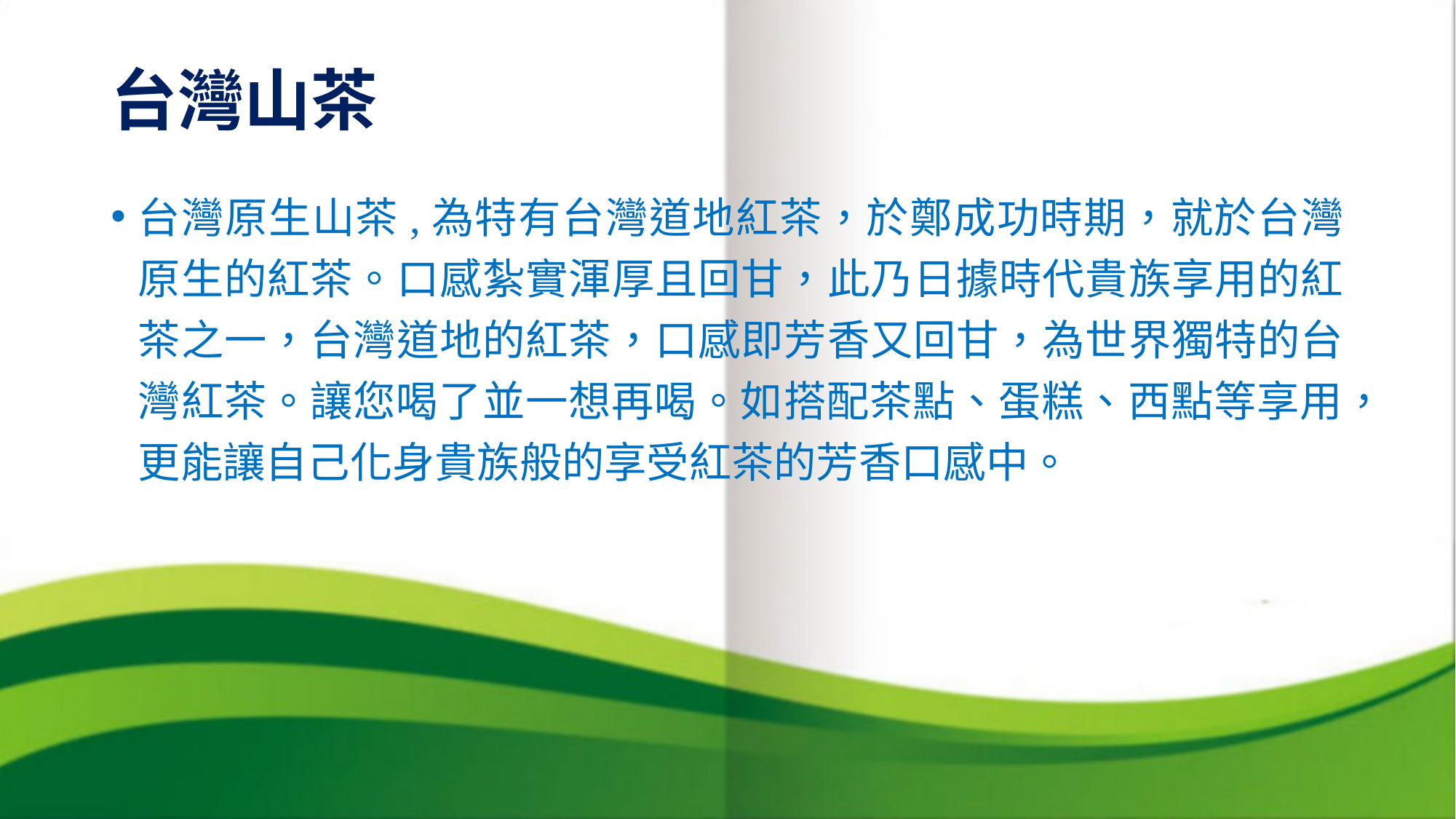

# 台灣山茶
台灣原生山茶,為特有台灣道地紅茶，於鄭成功時期，就於台灣原生的紅茶。口感紮實渾厚且回甘，此乃日據時代貴族享用的紅茶之一，台灣道地的紅茶，口感即芳香又回甘，為世界獨特的台灣紅茶。讓您喝了並一想再喝。如搭配茶點、蛋糕、西點等享用，更能讓自己化身貴族般的享受紅茶的芳香口感中。